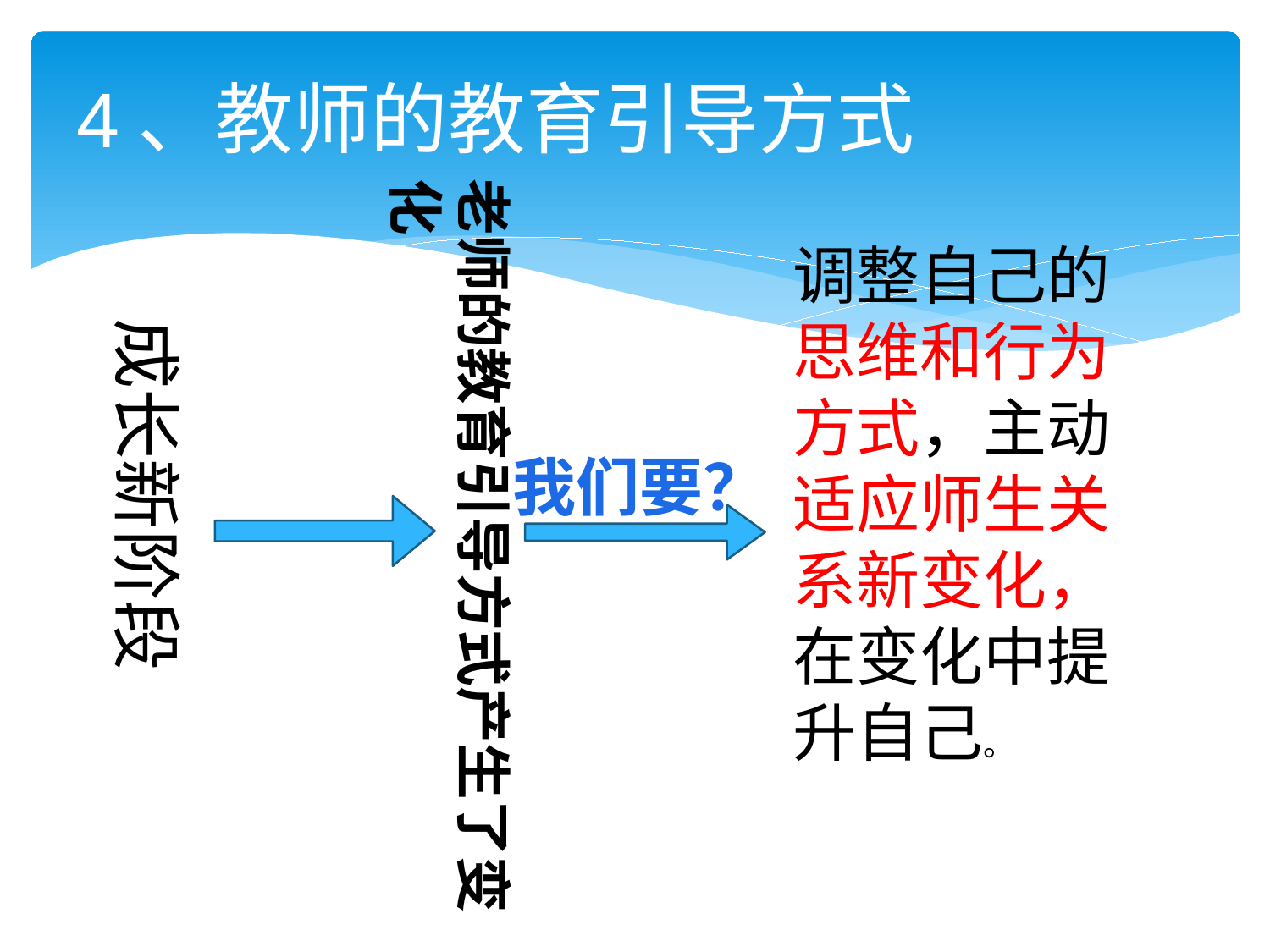

# 4、教师的教育引导方式
老师的教育引导方式产生了变化
调整自己的思维和行为方式，主动适应师生关系新变化，在变化中提升自己。
成长新阶段
我们要？